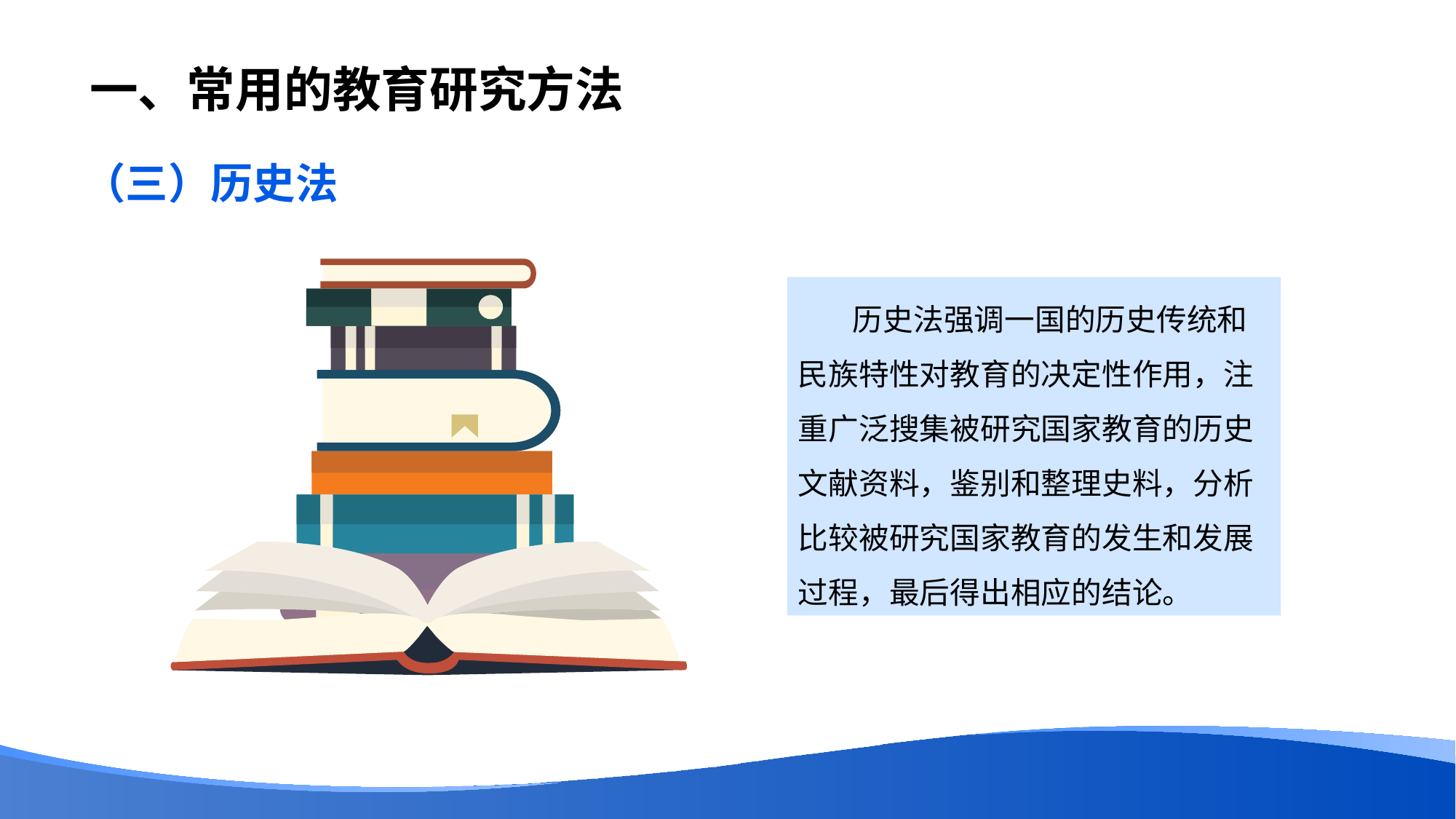

# 一、常用的教育研究方法
（三）历史法

历史法强调一国的历史传统和民族特性对教育的决定性作用，注重广泛搜集被研究国家教育的历史文献资料，鉴别和整理史料，分析比较被研究国家教育的发生和发展过程，最后得出相应的结论。